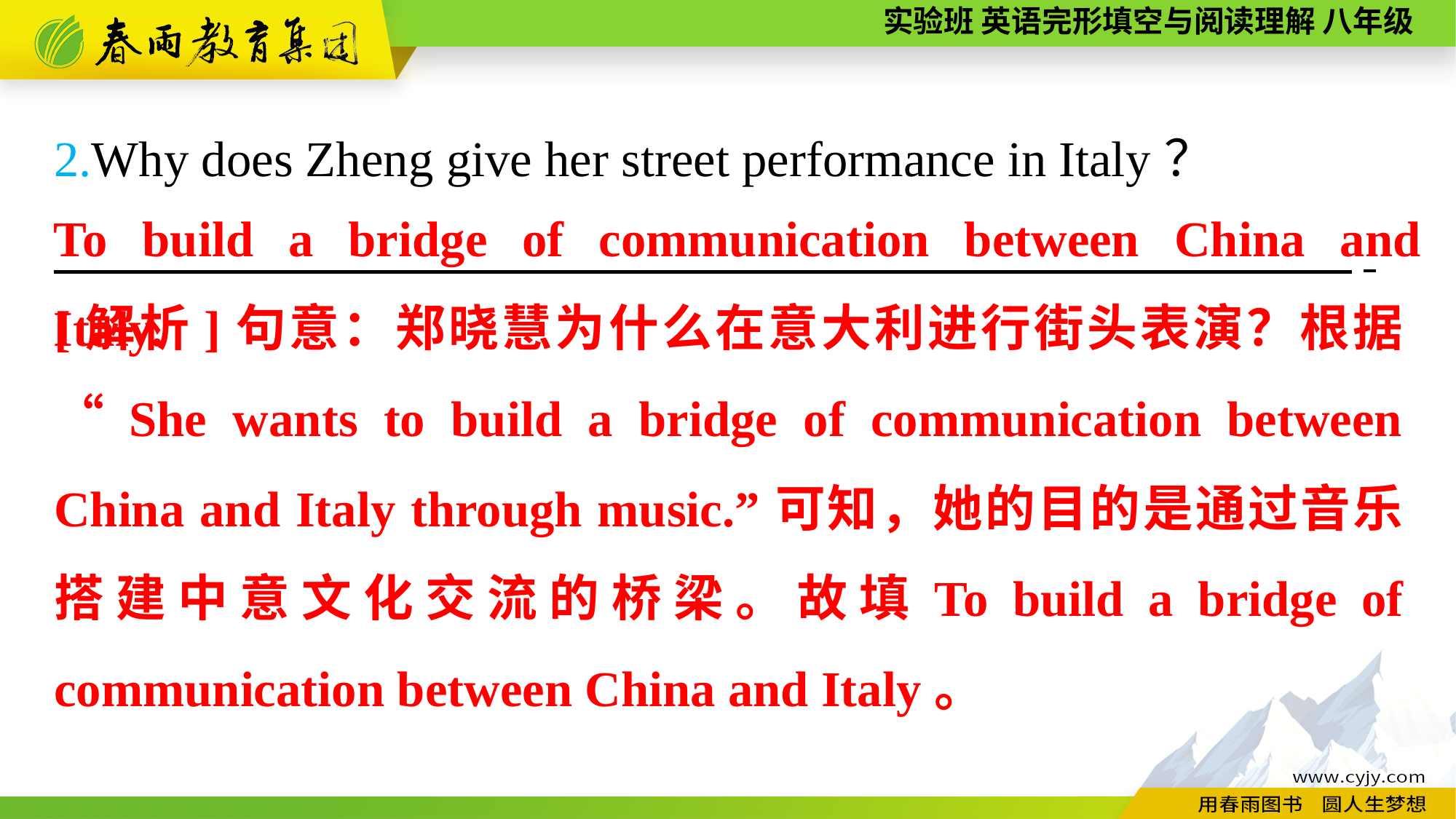

2.Why does Zheng give her street performance in Italy？
　　　　　　　　　　　　　　　　　　　　 　            　　,
To build a bridge of communication between China and Italy.
[解析]句意：郑晓慧为什么在意大利进行街头表演？根据“She wants to build a bridge of communication between China and Italy through music.”可知，她的目的是通过音乐搭建中意文化交流的桥梁。故填To build a bridge of communication between China and Italy。